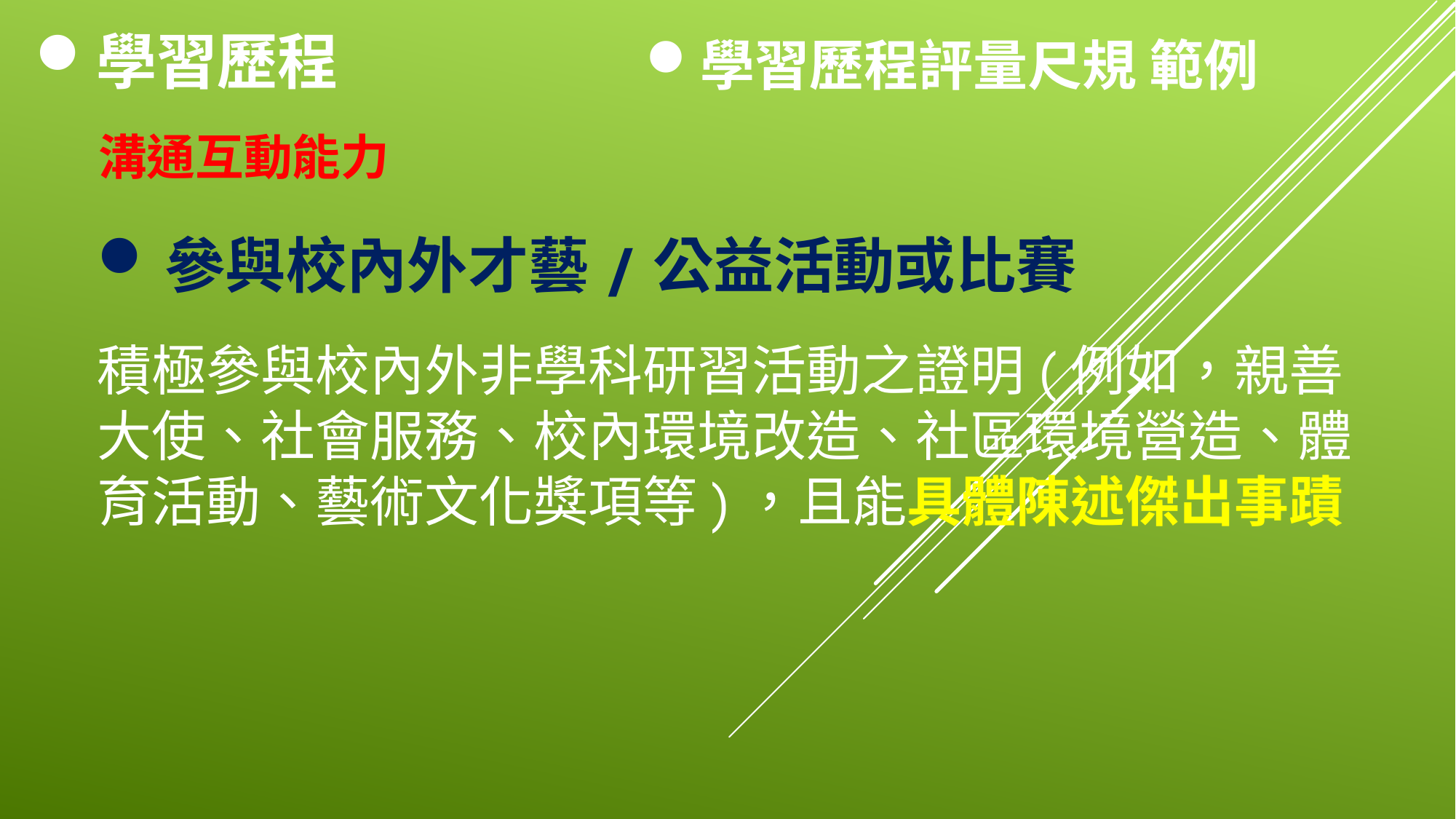

學習歷程
學習歷程評量尺規 範例
溝通互動能力
參與校內外才藝/公益活動或比賽

積極參與校內外非學科研習活動之證明(例如，親善大使、社會服務、校內環境改造、社區環境營造、體育活動、藝術文化獎項等)，且能具體陳述傑出事蹟